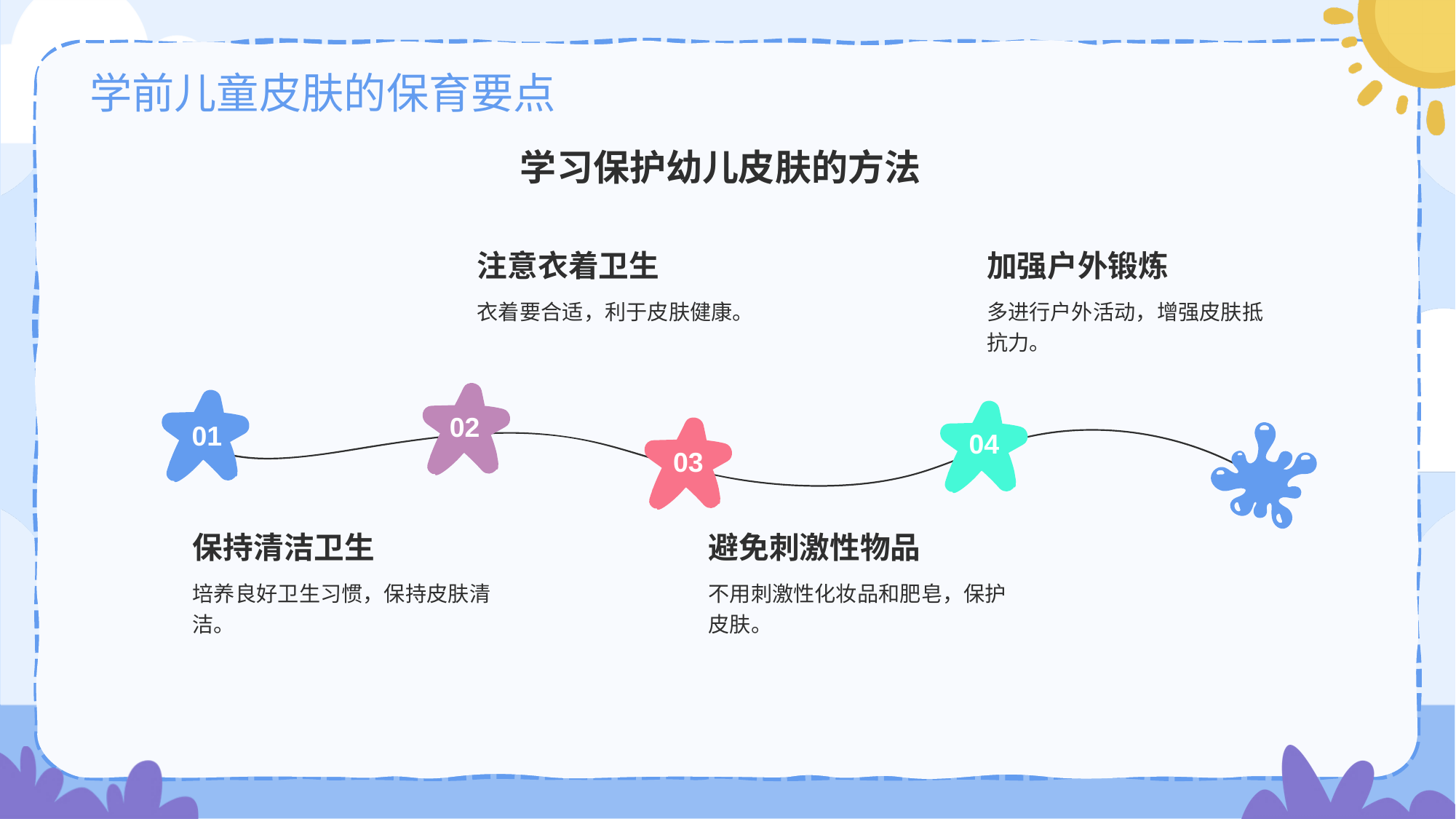

# 学前儿童皮肤的保育要点
学习保护幼儿皮肤的方法
注意衣着卫生
衣着要合适，利于皮肤健康。

02
加强户外锻炼
多进行户外活动，增强皮肤抵抗力。

04

01
保持清洁卫生
培养良好卫生习惯，保持皮肤清洁。

03
避免刺激性物品
不用刺激性化妆品和肥皂，保护皮肤。